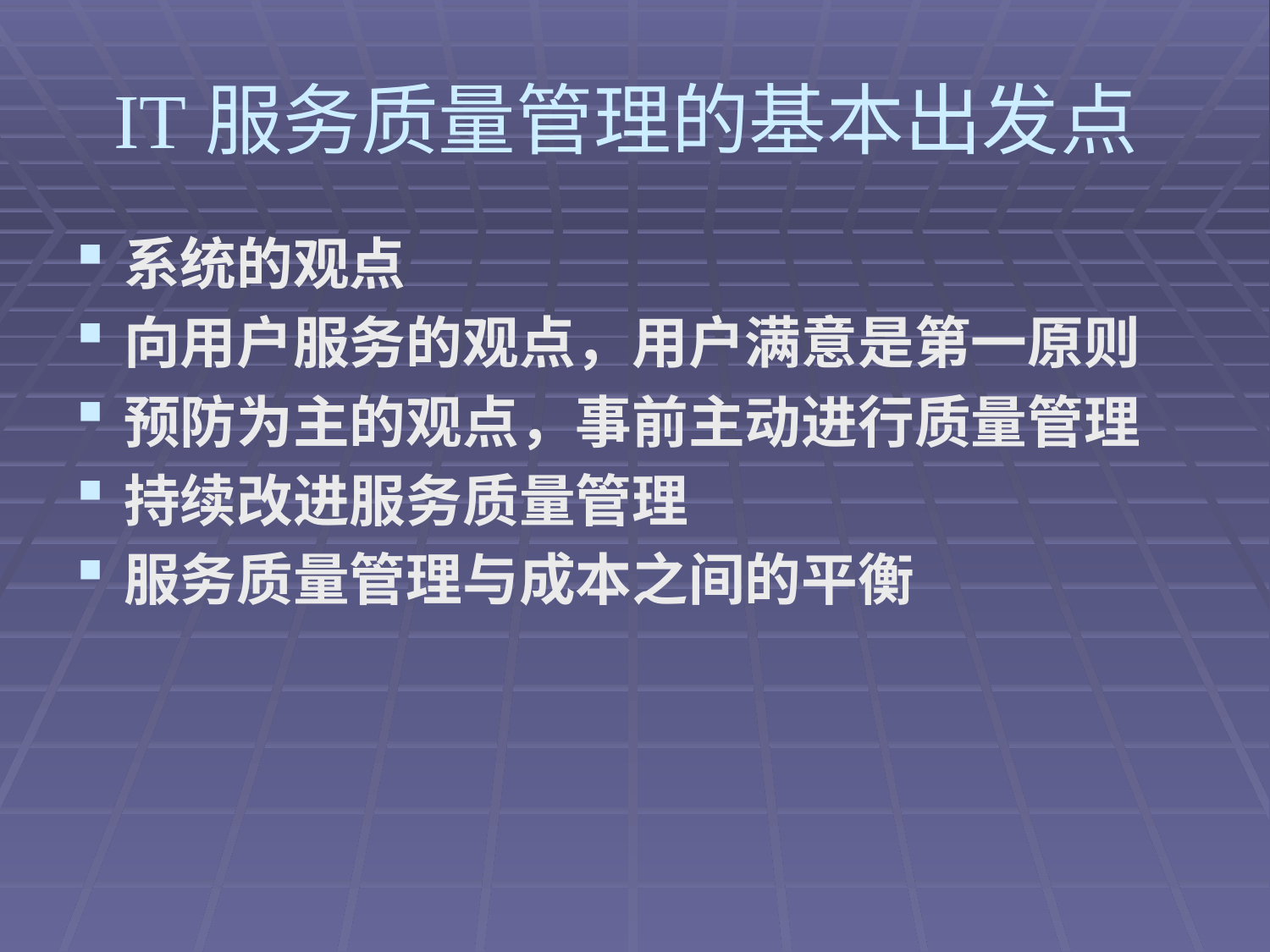

# IT服务质量管理的基本出发点
系统的观点
向用户服务的观点，用户满意是第一原则
预防为主的观点，事前主动进行质量管理
持续改进服务质量管理
服务质量管理与成本之间的平衡